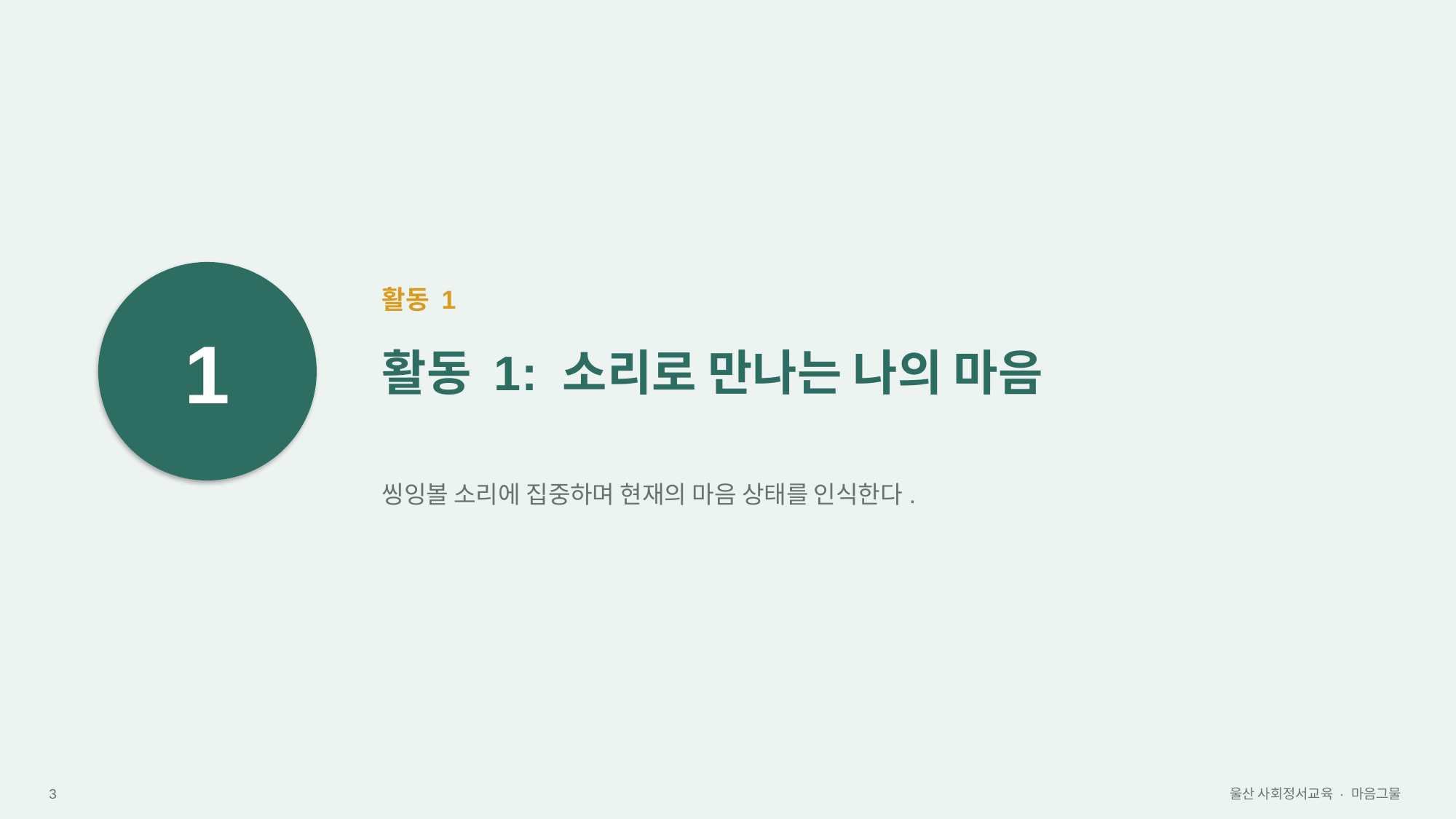

1
활동 1
활동 1: 소리로 만나는 나의 마음
씽잉볼 소리에 집중하며 현재의 마음 상태를 인식한다.
3
울산 사회정서교육 · 마음그물